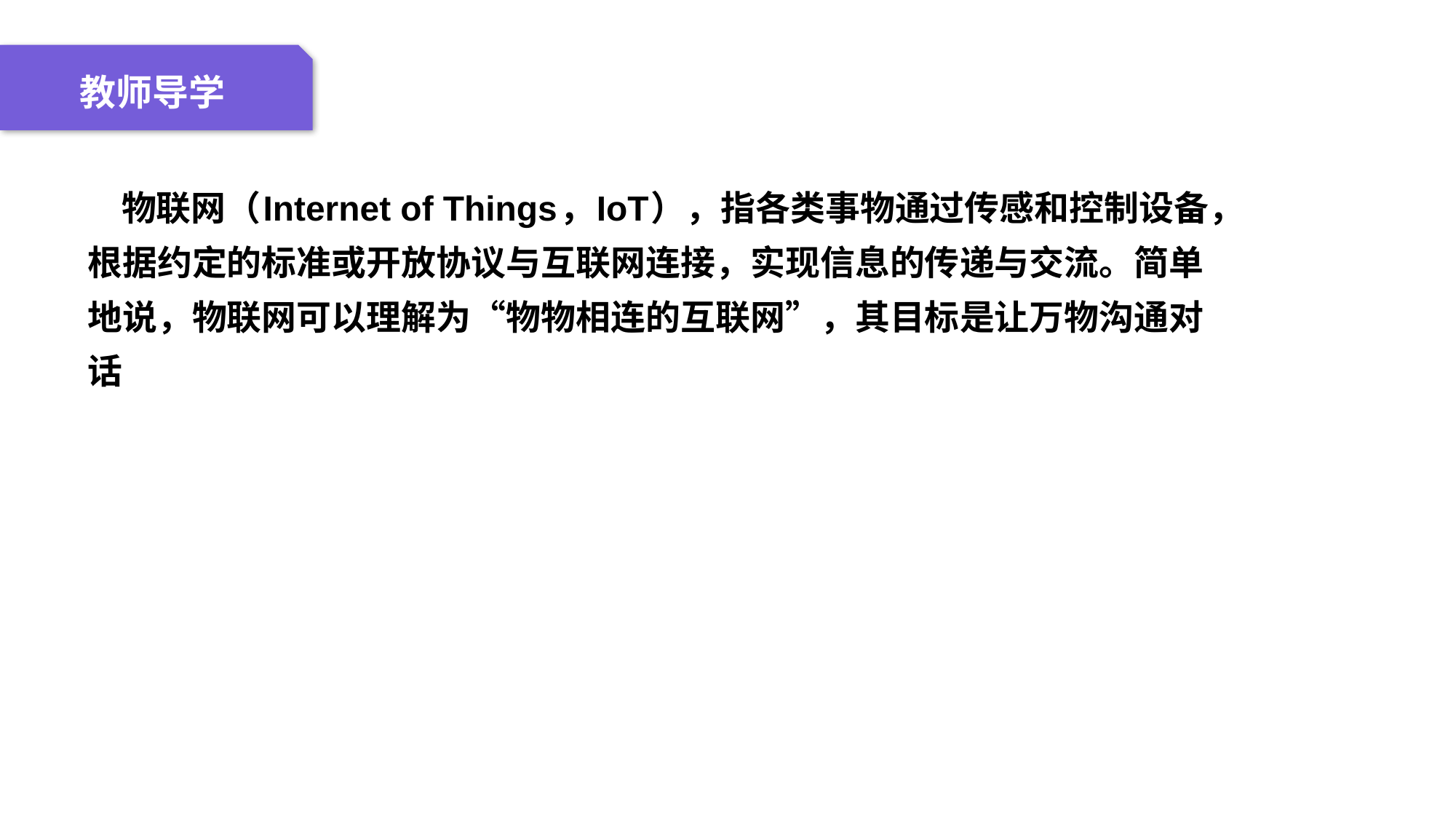

04 名词解释
01 准备过程
02 整体结构
03 重点说明
教师导学
    物联网（Internet of Things，IoT），指各类事物通过传感和控制设备，根据约定的标准或开放协议与互联网连接，实现信息的传递与交流。简单地说，物联网可以理解为“物物相连的互联网”，其目标是让万物沟通对话